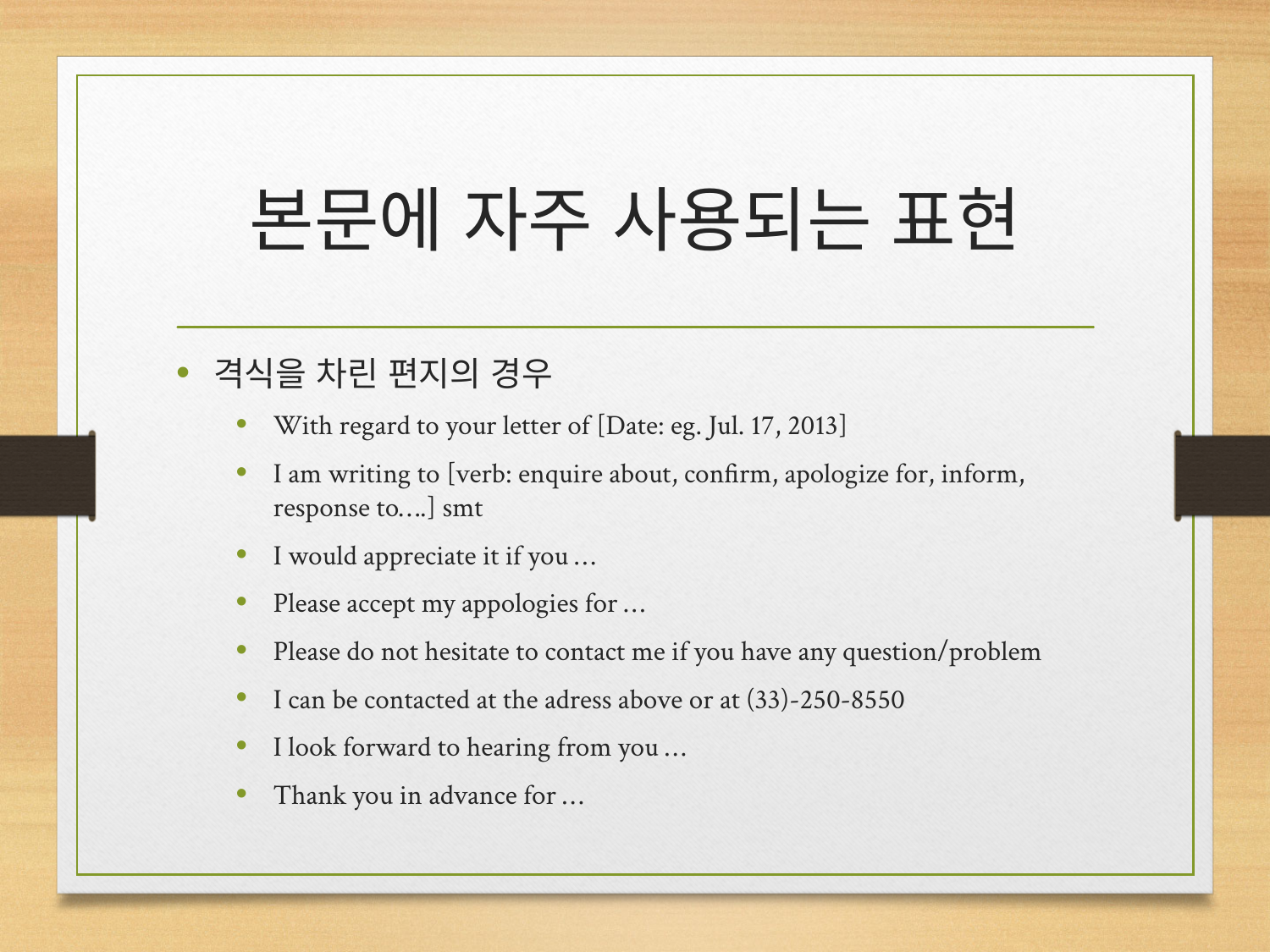

# 본문에 자주 사용되는 표현
격식을 차린 편지의 경우
With regard to your letter of [Date: eg. Jul. 17, 2013]
I am writing to [verb: enquire about, confirm, apologize for, inform, response to….] smt
I would appreciate it if you …
Please accept my appologies for …
Please do not hesitate to contact me if you have any question/problem
I can be contacted at the adress above or at (33)-250-8550
I look forward to hearing from you …
Thank you in advance for …